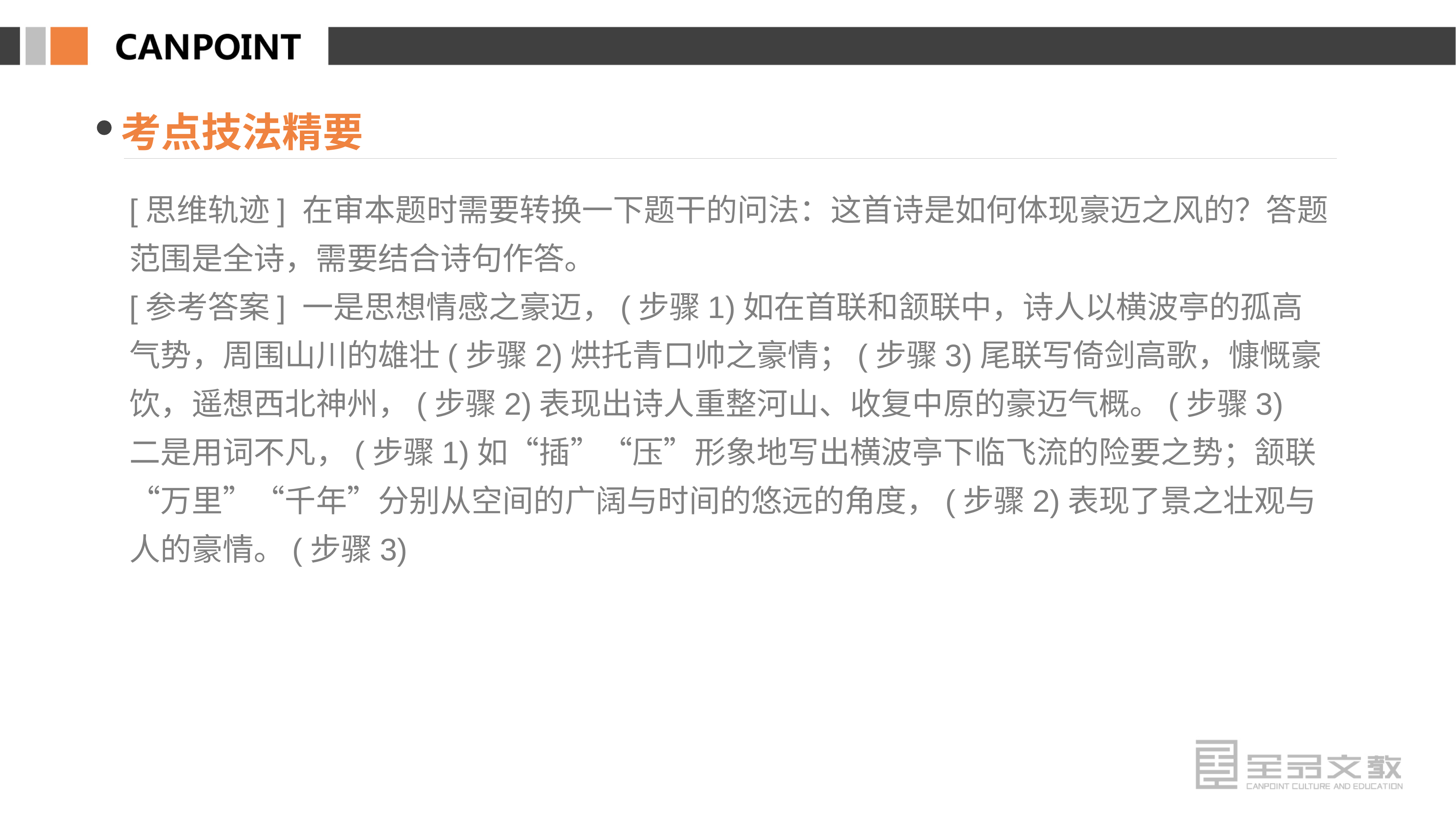

考点技法精要

[思维轨迹] 在审本题时需要转换一下题干的问法：这首诗是如何体现豪迈之风的？答题范围是全诗，需要结合诗句作答。
[参考答案] 一是思想情感之豪迈，(步骤1)如在首联和颔联中，诗人以横波亭的孤高气势，周围山川的雄壮(步骤2)烘托青口帅之豪情；(步骤3)尾联写倚剑高歌，慷慨豪饮，遥想西北神州，(步骤2)表现出诗人重整河山、收复中原的豪迈气概。(步骤3)
二是用词不凡，(步骤1)如“插”“压”形象地写出横波亭下临飞流的险要之势；颔联“万里”“千年”分别从空间的广阔与时间的悠远的角度，(步骤2)表现了景之壮观与人的豪情。(步骤3)